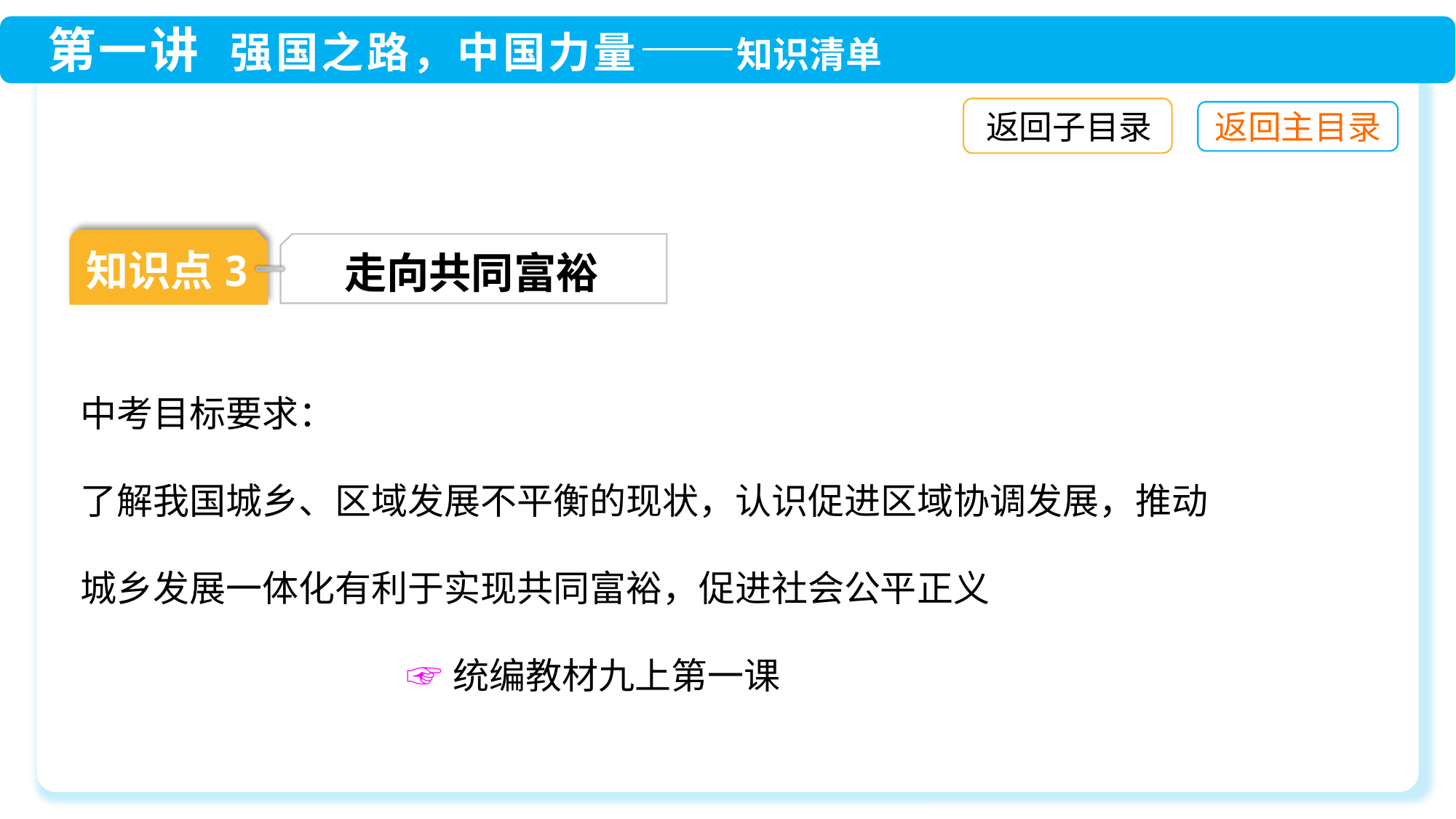

返回子目录
知识点3
走向共同富裕

中考目标要求：
了解我国城乡、区域发展不平衡的现状，认识促进区域协调发展，推动城乡发展一体化有利于实现共同富裕，促进社会公平正义
                                        ☞统编教材九上第一课